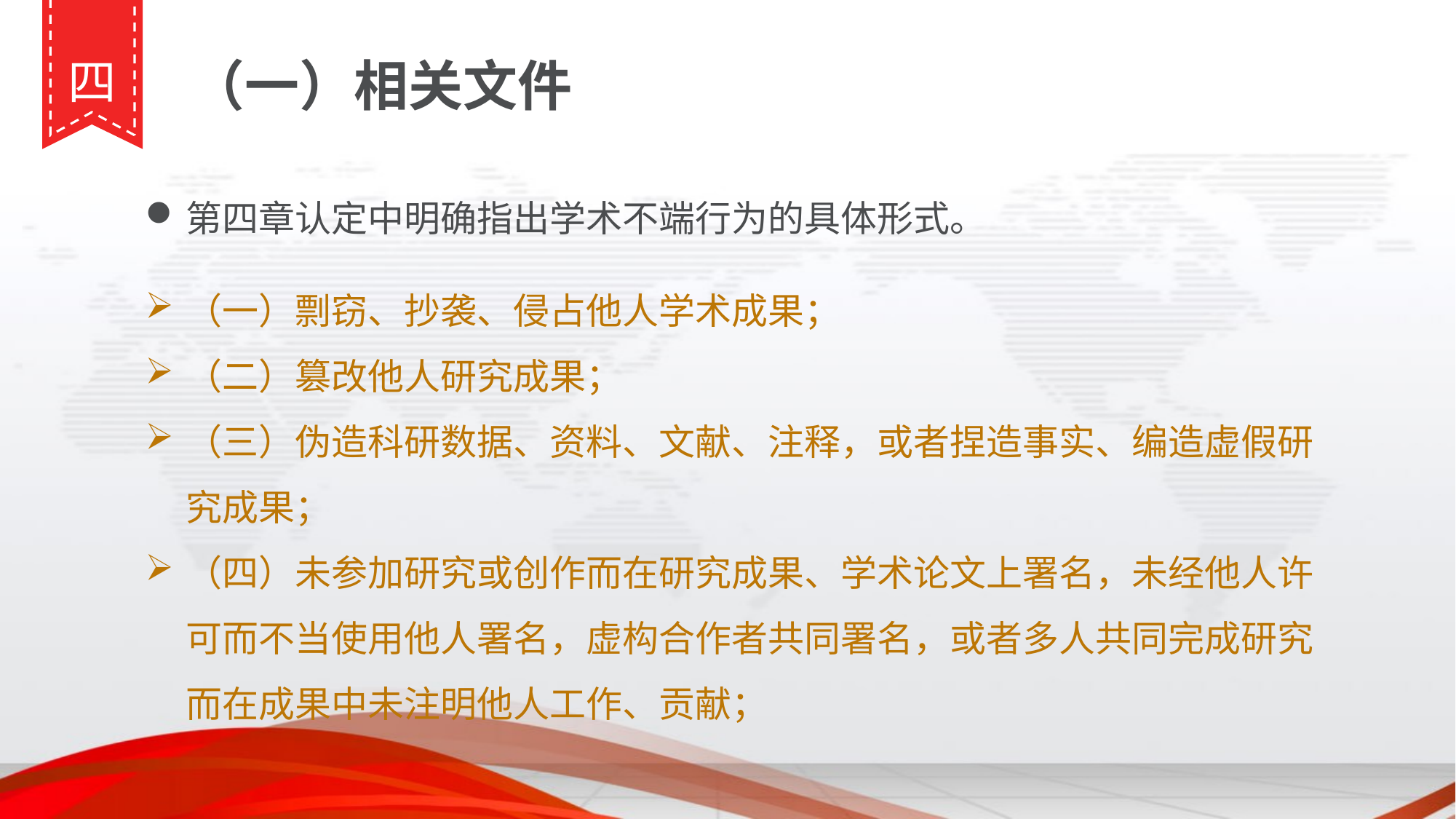

四
（一）相关文件
第四章认定中明确指出学术不端行为的具体形式。

（一）剽窃、抄袭、侵占他人学术成果；
（二）篡改他人研究成果；
（三）伪造科研数据、资料、文献、注释，或者捏造事实、编造虚假研究成果；
（四）未参加研究或创作而在研究成果、学术论文上署名，未经他人许可而不当使用他人署名，虚构合作者共同署名，或者多人共同完成研究而在成果中未注明他人工作、贡献；